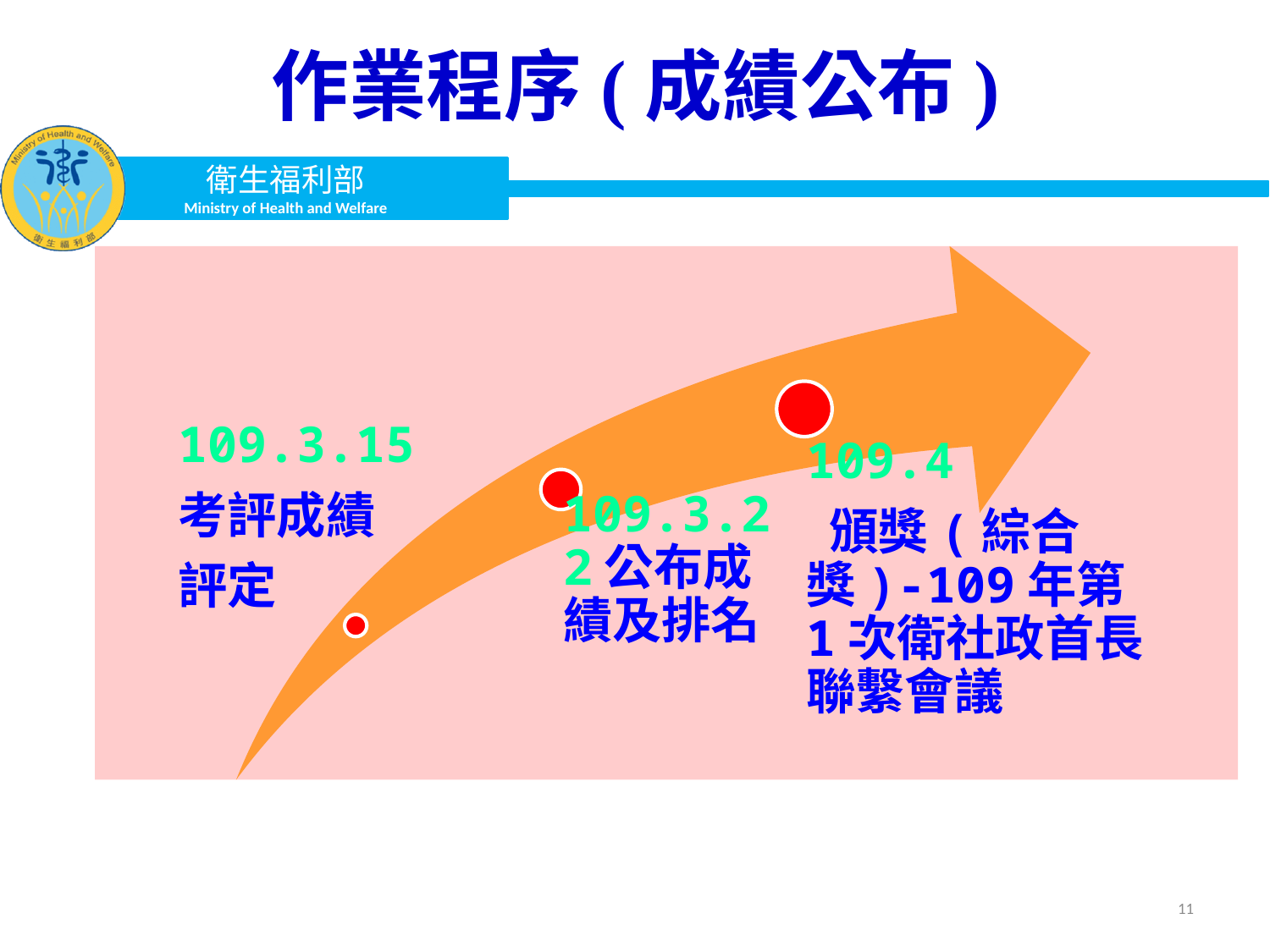

# 作業程序(成績公布)
109.3.15
考評成績
評定
109.3.22公布成績及排名
109.4
 頒獎(綜合獎)-109年第1次衛社政首長聯繫會議
11